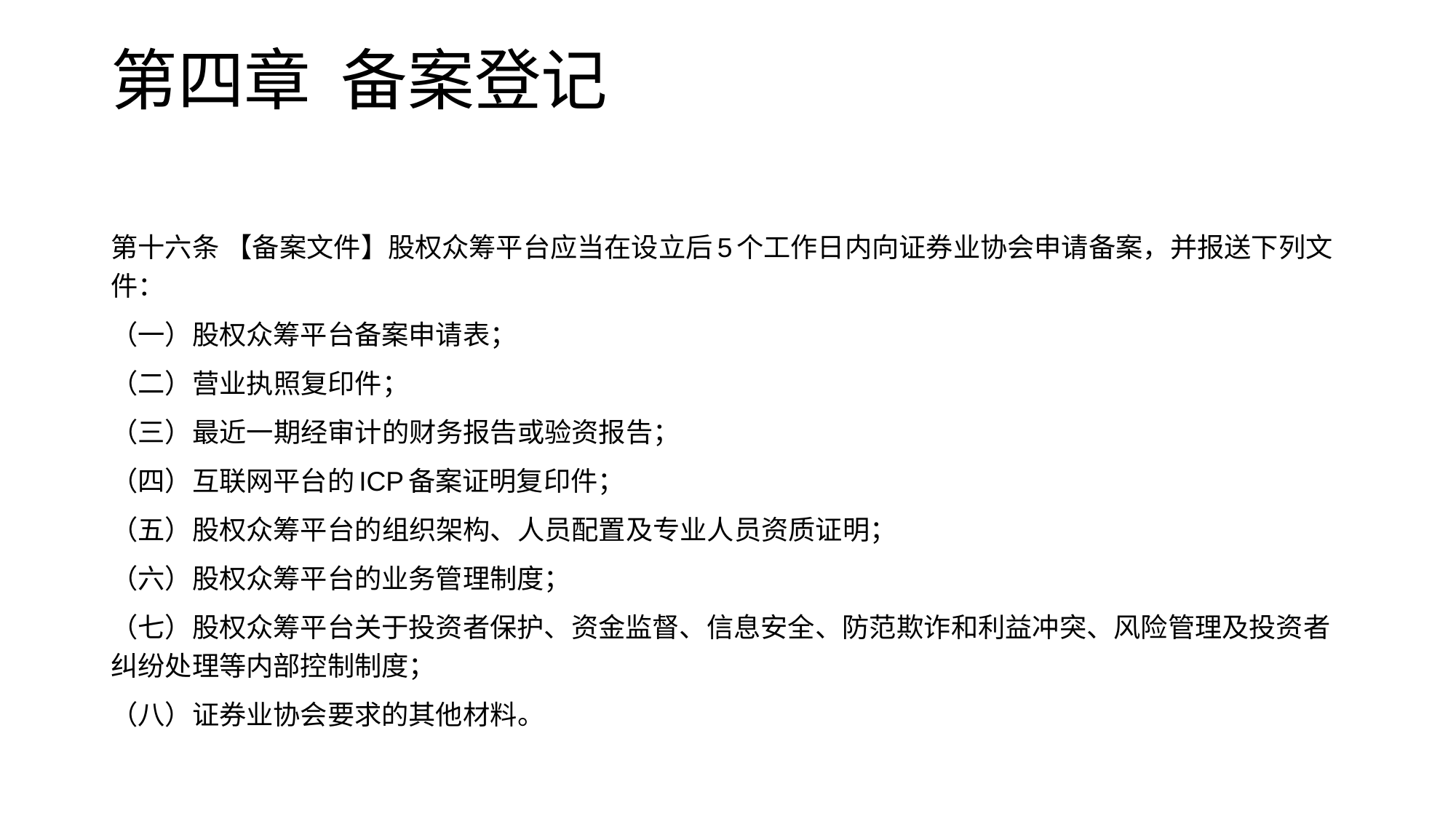

# 第四章  备案登记
第十六条 【备案文件】股权众筹平台应当在设立后5个工作日内向证券业协会申请备案，并报送下列文件：
（一）股权众筹平台备案申请表；
（二）营业执照复印件；
（三）最近一期经审计的财务报告或验资报告；
（四）互联网平台的ICP备案证明复印件；
（五）股权众筹平台的组织架构、人员配置及专业人员资质证明；
（六）股权众筹平台的业务管理制度；
（七）股权众筹平台关于投资者保护、资金监督、信息安全、防范欺诈和利益冲突、风险管理及投资者纠纷处理等内部控制制度；
（八）证券业协会要求的其他材料。